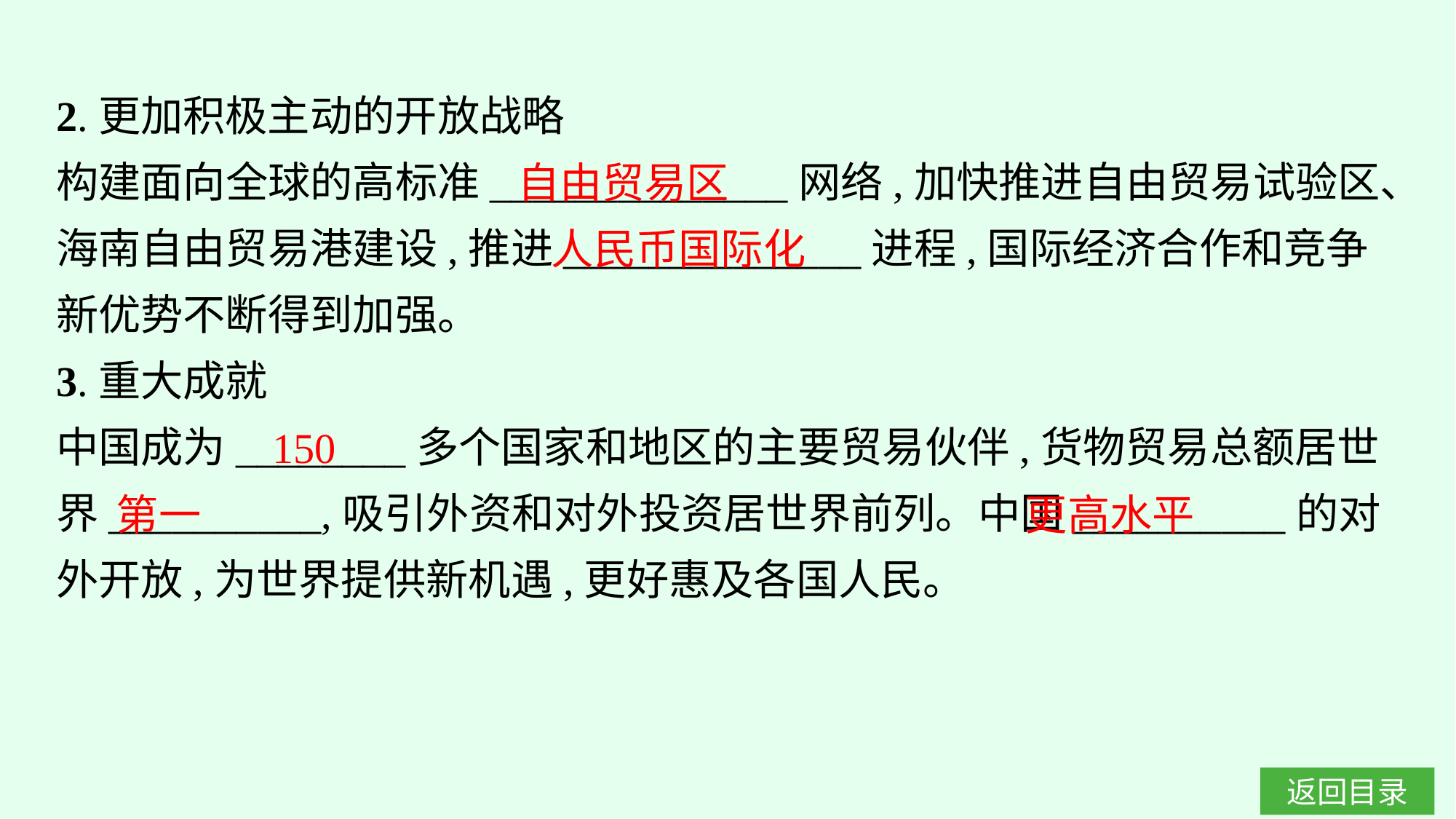

2.更加积极主动的开放战略
构建面向全球的高标准______________网络,加快推进自由贸易试验区、海南自由贸易港建设,推进______________进程,国际经济合作和竞争新优势不断得到加强。
3.重大成就
中国成为________多个国家和地区的主要贸易伙伴,货物贸易总额居世界__________,吸引外资和对外投资居世界前列。中国__________的对外开放,为世界提供新机遇,更好惠及各国人民。
自由贸易区
人民币国际化
150
更高水平
第一